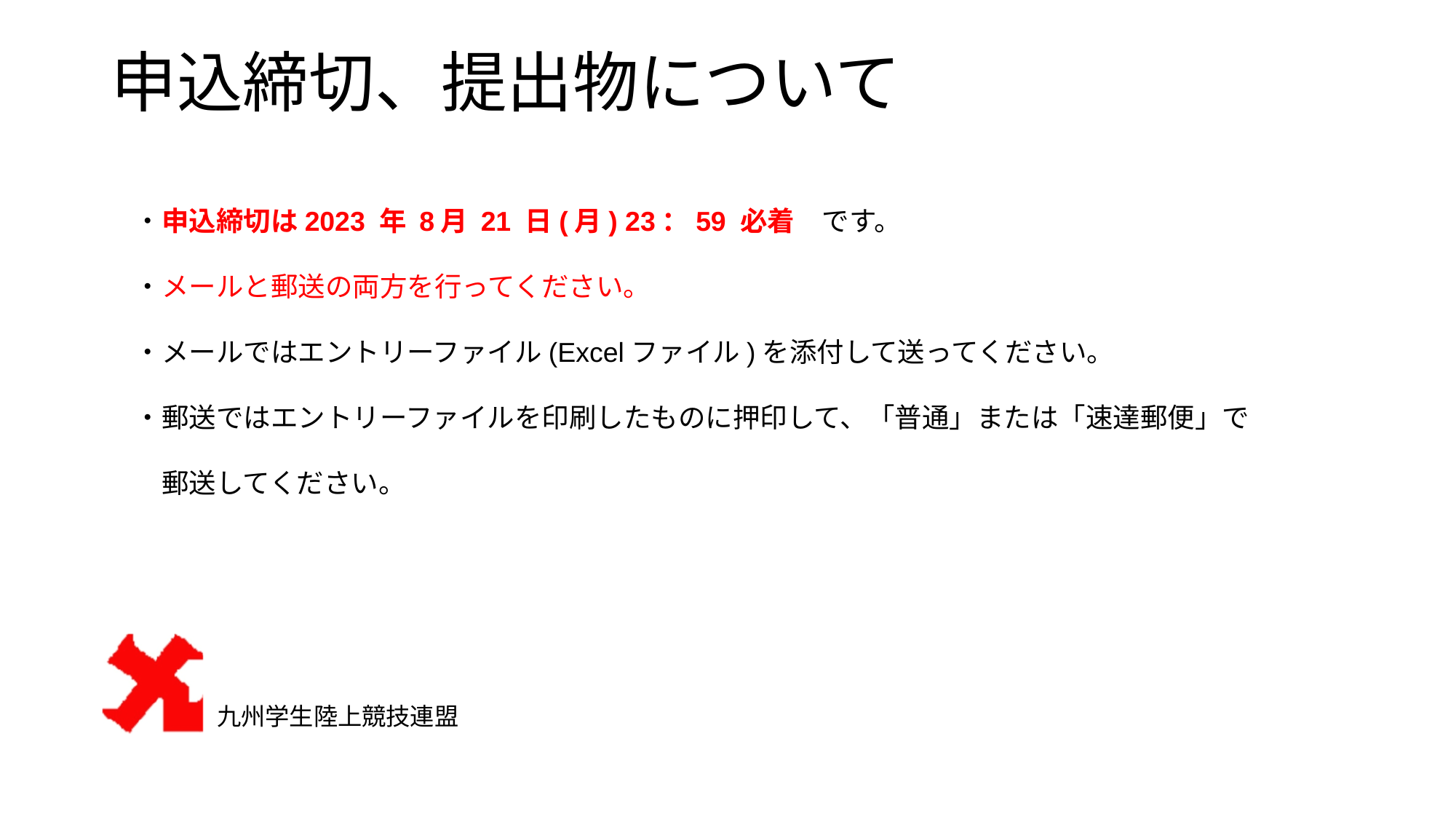

# 申込締切、提出物について
・申込締切は2023 年 8月 21 日(月) 23：59 必着　です。

・メールと郵送の両方を行ってください。

・メールではエントリーファイル(Excelファイル)を添付して送ってください。

・郵送ではエントリーファイルを印刷したものに押印して、「普通」または「速達郵便」で
　郵送してください。